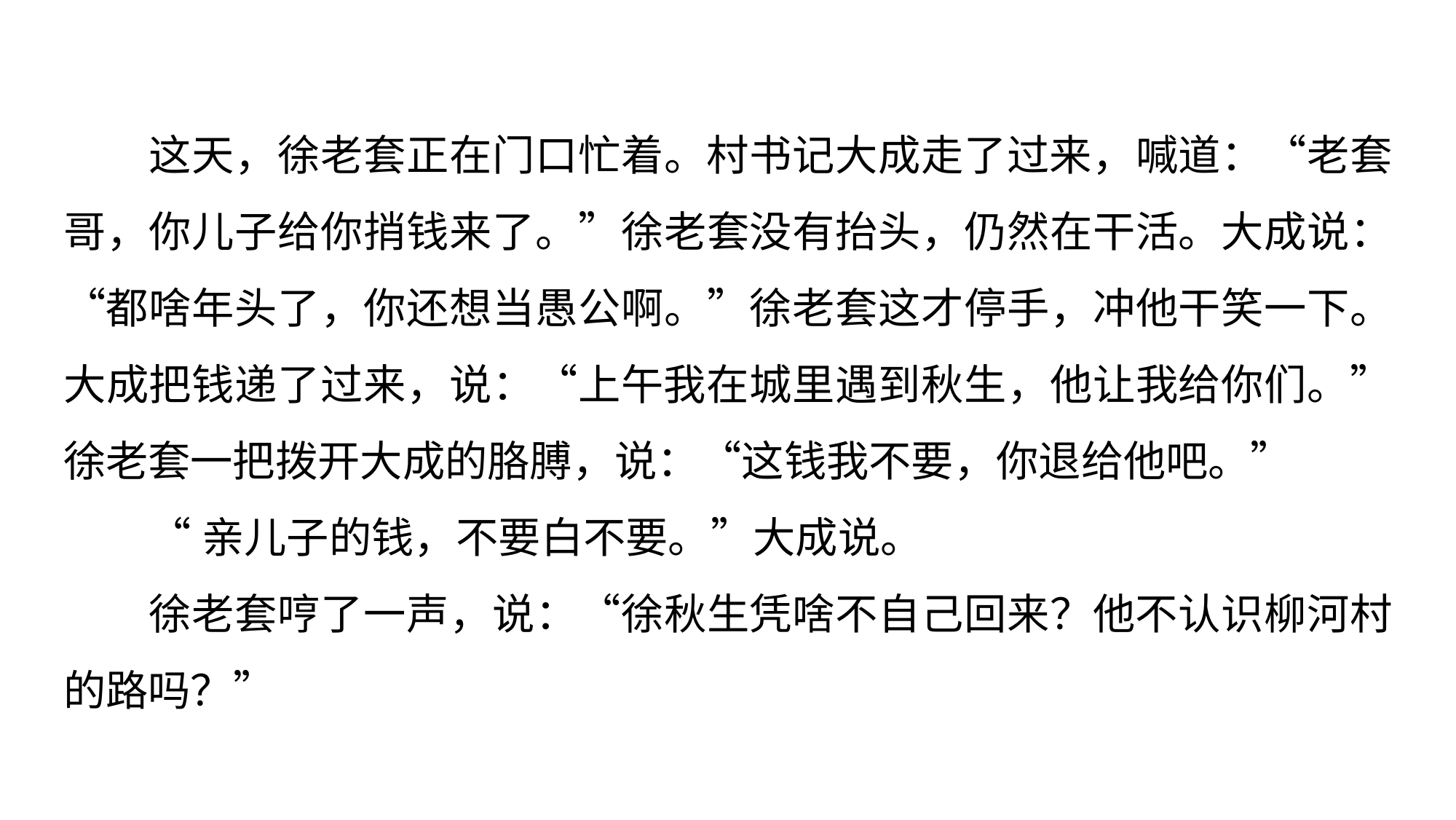

这天，徐老套正在门口忙着。村书记大成走了过来，喊道：“老套哥，你儿子给你捎钱来了。”徐老套没有抬头，仍然在干活。大成说：“都啥年头了，你还想当愚公啊。”徐老套这才停手，冲他干笑一下。大成把钱递了过来，说：“上午我在城里遇到秋生，他让我给你们。”徐老套一把拨开大成的胳膊，说：“这钱我不要，你退给他吧。”
“亲儿子的钱，不要白不要。”大成说。
徐老套哼了一声，说：“徐秋生凭啥不自己回来？他不认识柳河村的路吗？”